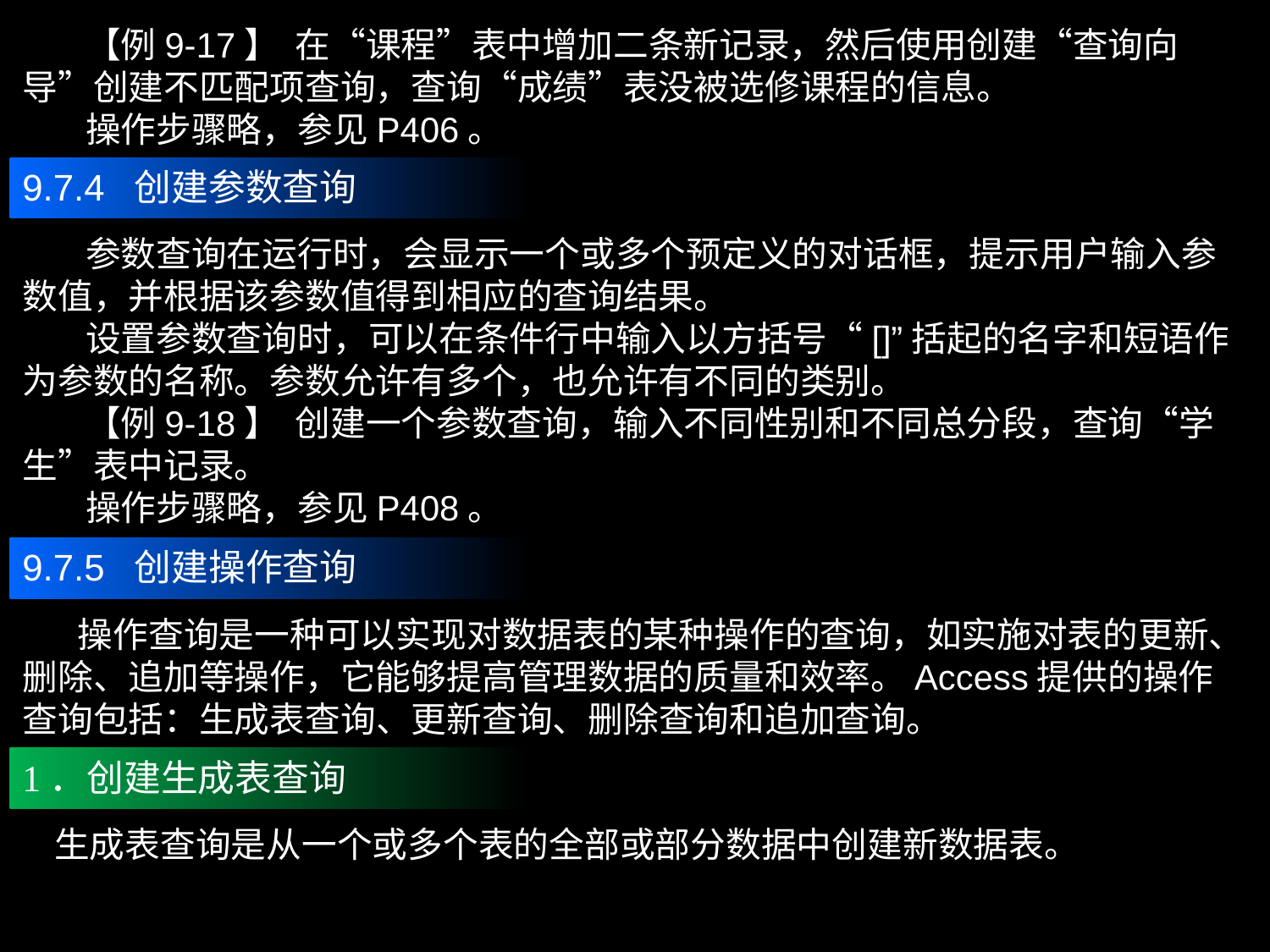

【例9-17】  在“课程”表中增加二条新记录，然后使用创建“查询向导”创建不匹配项查询，查询“成绩”表没被选修课程的信息。
       操作步骤略，参见P406。
9.7.4  创建参数查询
       参数查询在运行时，会显示一个或多个预定义的对话框，提示用户输入参数值，并根据该参数值得到相应的查询结果。
       设置参数查询时，可以在条件行中输入以方括号“[]”括起的名字和短语作为参数的名称。参数允许有多个，也允许有不同的类别。
       【例9-18】  创建一个参数查询，输入不同性别和不同总分段，查询“学生”表中记录。
       操作步骤略，参见P408。
9.7.5  创建操作查询
      操作查询是一种可以实现对数据表的某种操作的查询，如实施对表的更新、删除、追加等操作，它能够提高管理数据的质量和效率。Access提供的操作查询包括：生成表查询、更新查询、删除查询和追加查询。
1．创建生成表查询
   生成表查询是从一个或多个表的全部或部分数据中创建新数据表。